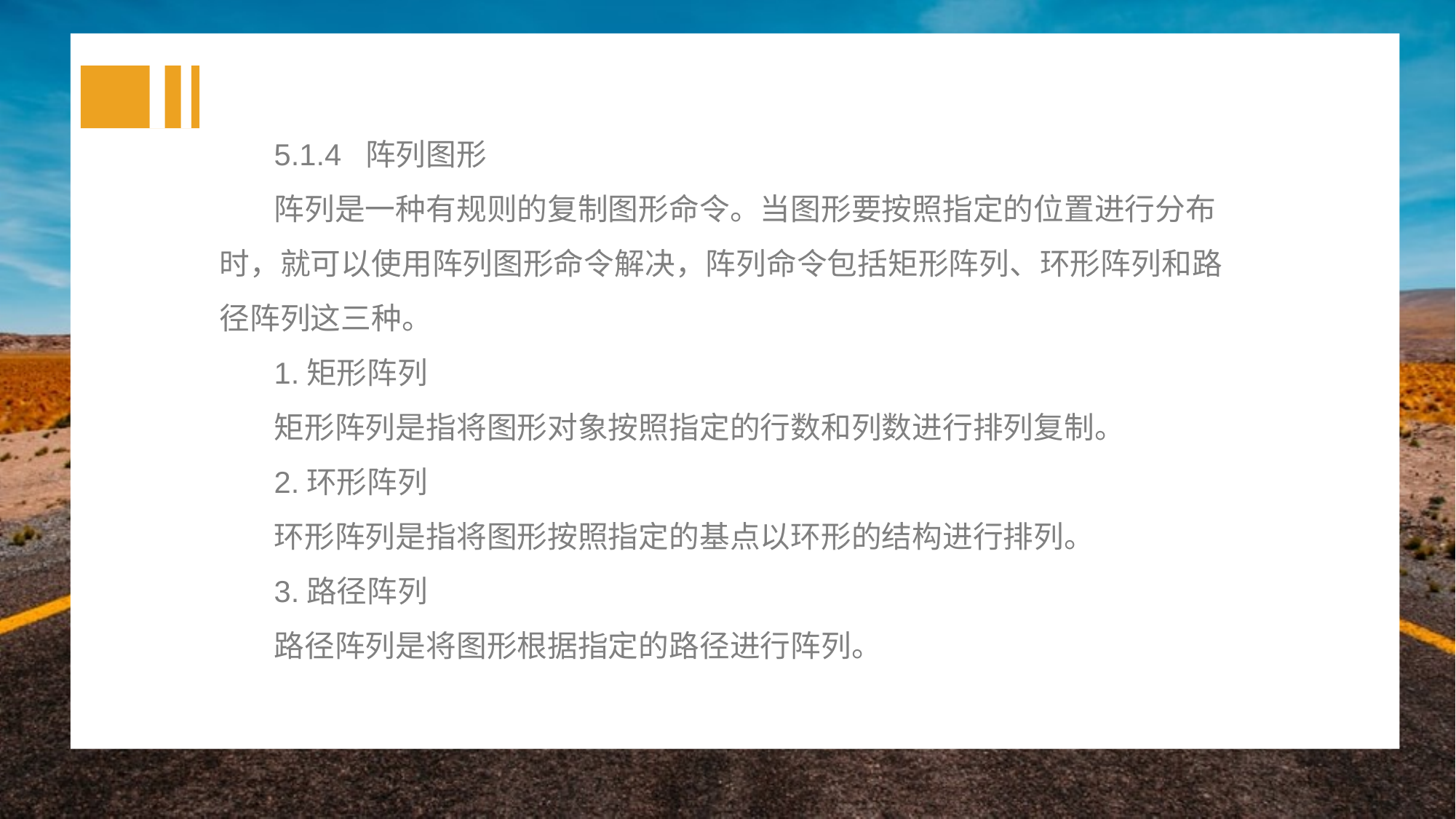

5.1.4  阵列图形
阵列是一种有规则的复制图形命令。当图形要按照指定的位置进行分布时，就可以使用阵列图形命令解决，阵列命令包括矩形阵列、环形阵列和路径阵列这三种。
1.矩形阵列
矩形阵列是指将图形对象按照指定的行数和列数进行排列复制。
2.环形阵列
环形阵列是指将图形按照指定的基点以环形的结构进行排列。
3.路径阵列
路径阵列是将图形根据指定的路径进行阵列。